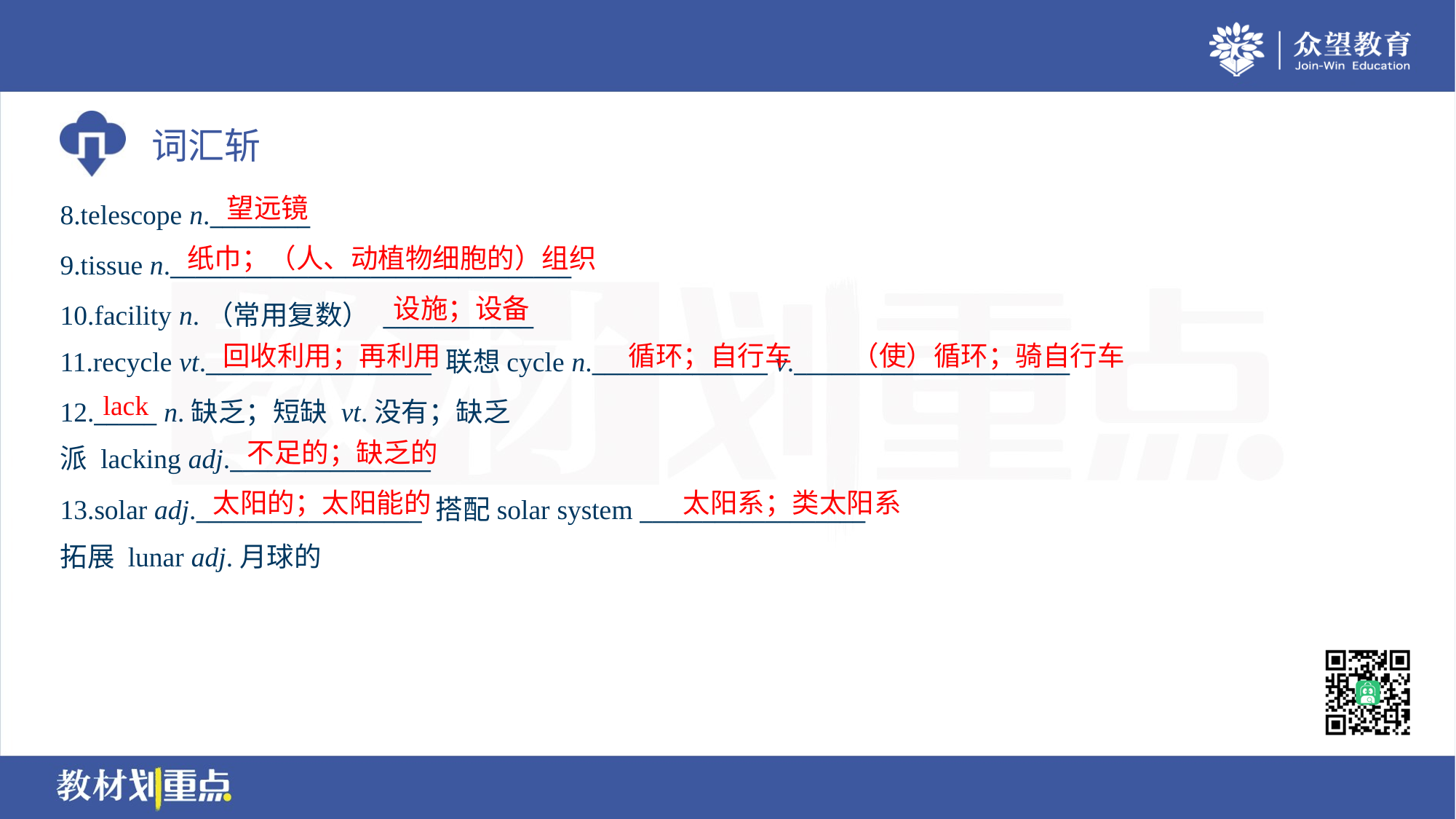

望远镜
8.telescope n.________
9.tissue n.________________________________
10.facility n.（常用复数） ____________
11.recycle vt.__________________ 联想cycle n.______________ v.______________________
纸巾；（人、动植物细胞的）组织
设施；设备
回收利用；再利用
循环；自行车
（使）循环；骑自行车
lack
12._____ n.缺乏；短缺 vt.没有；缺乏
派 lacking adj.________________
不足的；缺乏的
太阳的；太阳能的
太阳系；类太阳系
13.solar adj.__________________ 搭配solar system __________________
拓展 lunar adj.月球的